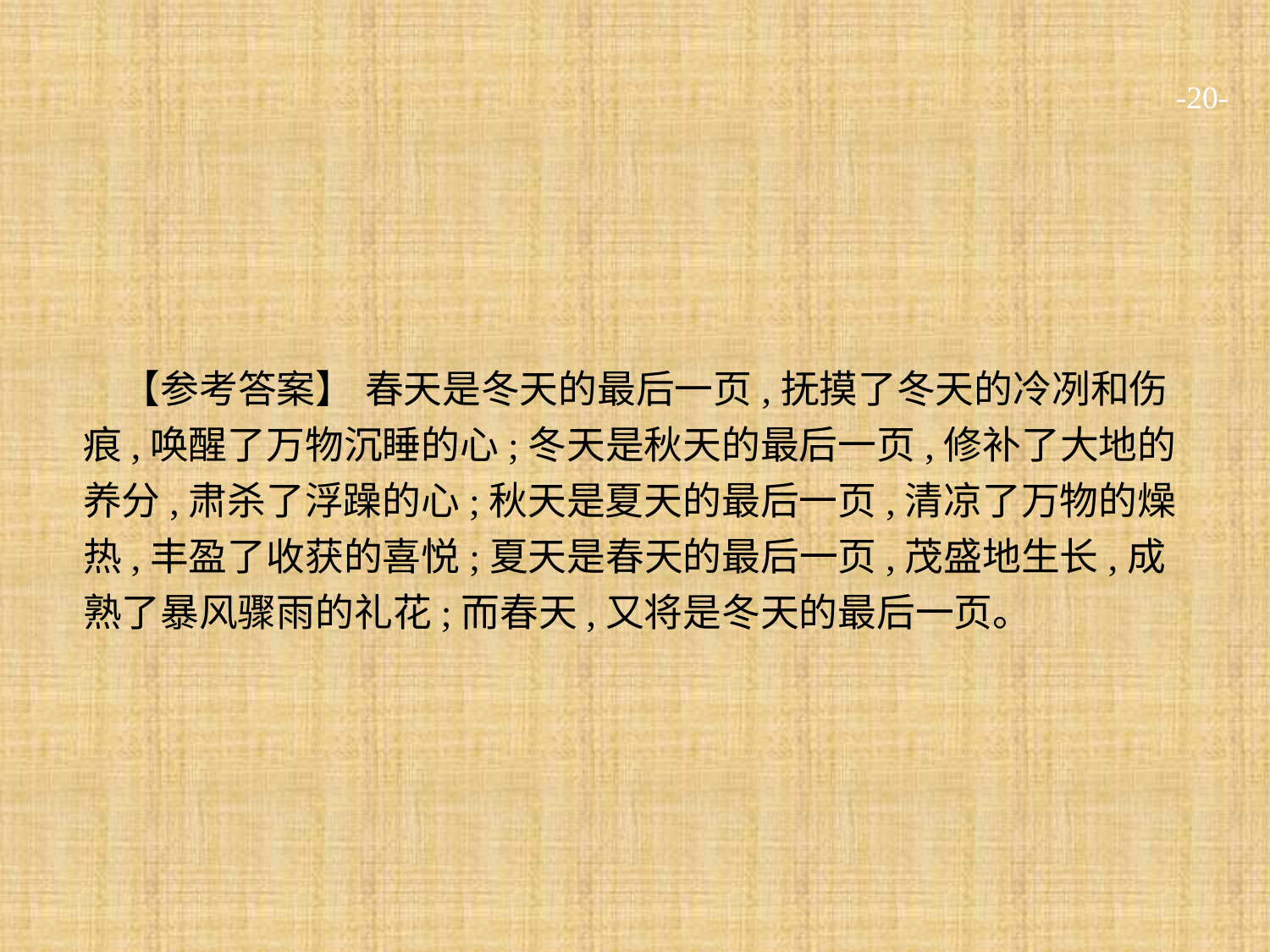

-20-
【参考答案】 春天是冬天的最后一页,抚摸了冬天的冷冽和伤痕,唤醒了万物沉睡的心;冬天是秋天的最后一页,修补了大地的养分,肃杀了浮躁的心;秋天是夏天的最后一页,清凉了万物的燥热,丰盈了收获的喜悦;夏天是春天的最后一页,茂盛地生长,成熟了暴风骤雨的礼花;而春天,又将是冬天的最后一页。